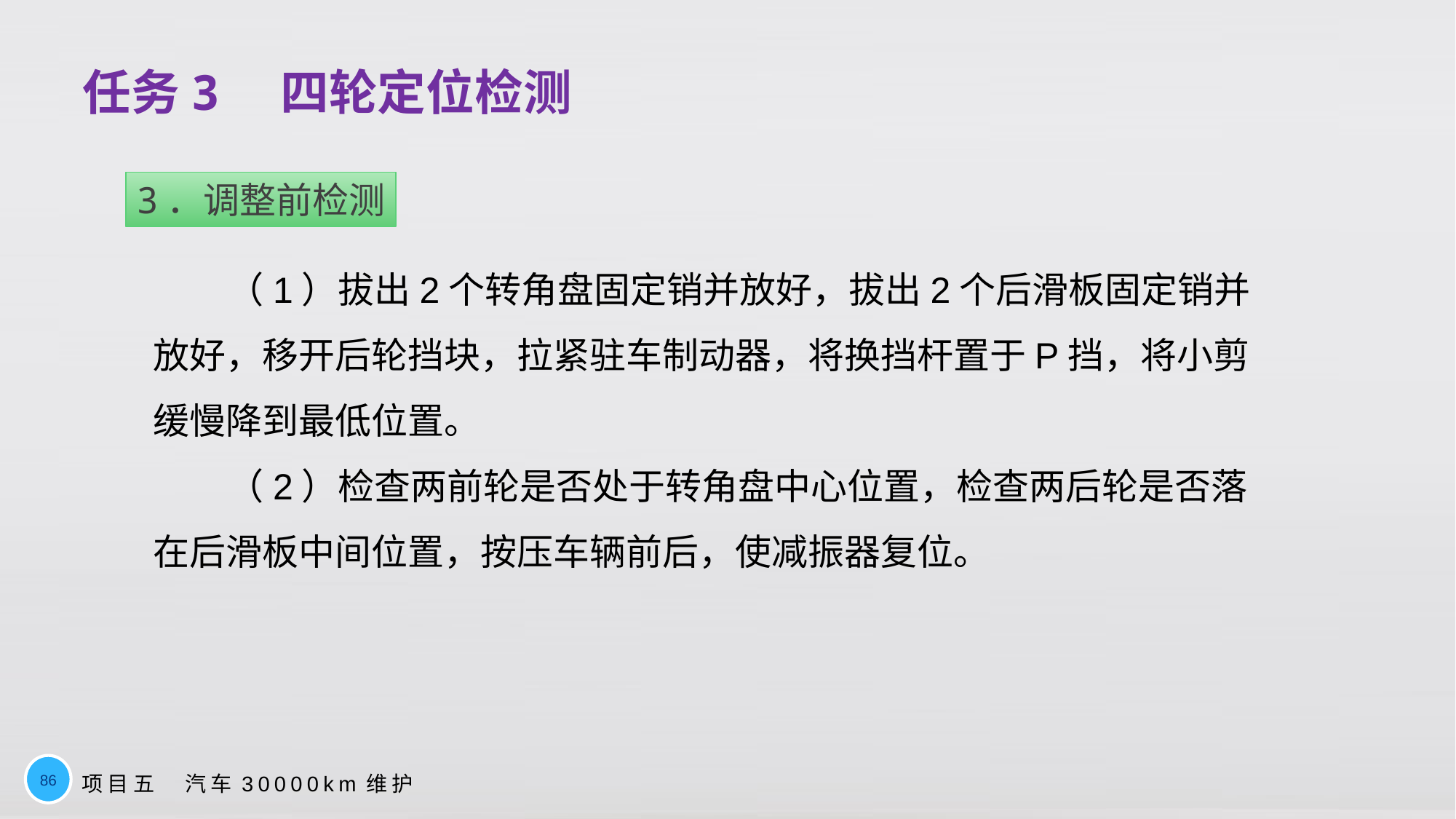

# 任务3　四轮定位检测
3．调整前检测
（1）拔出2个转角盘固定销并放好，拔出2个后滑板固定销并放好，移开后轮挡块，拉紧驻车制动器，将换挡杆置于P挡，将小剪缓慢降到最低位置。
（2）检查两前轮是否处于转角盘中心位置，检查两后轮是否落在后滑板中间位置，按压车辆前后，使减振器复位。
86